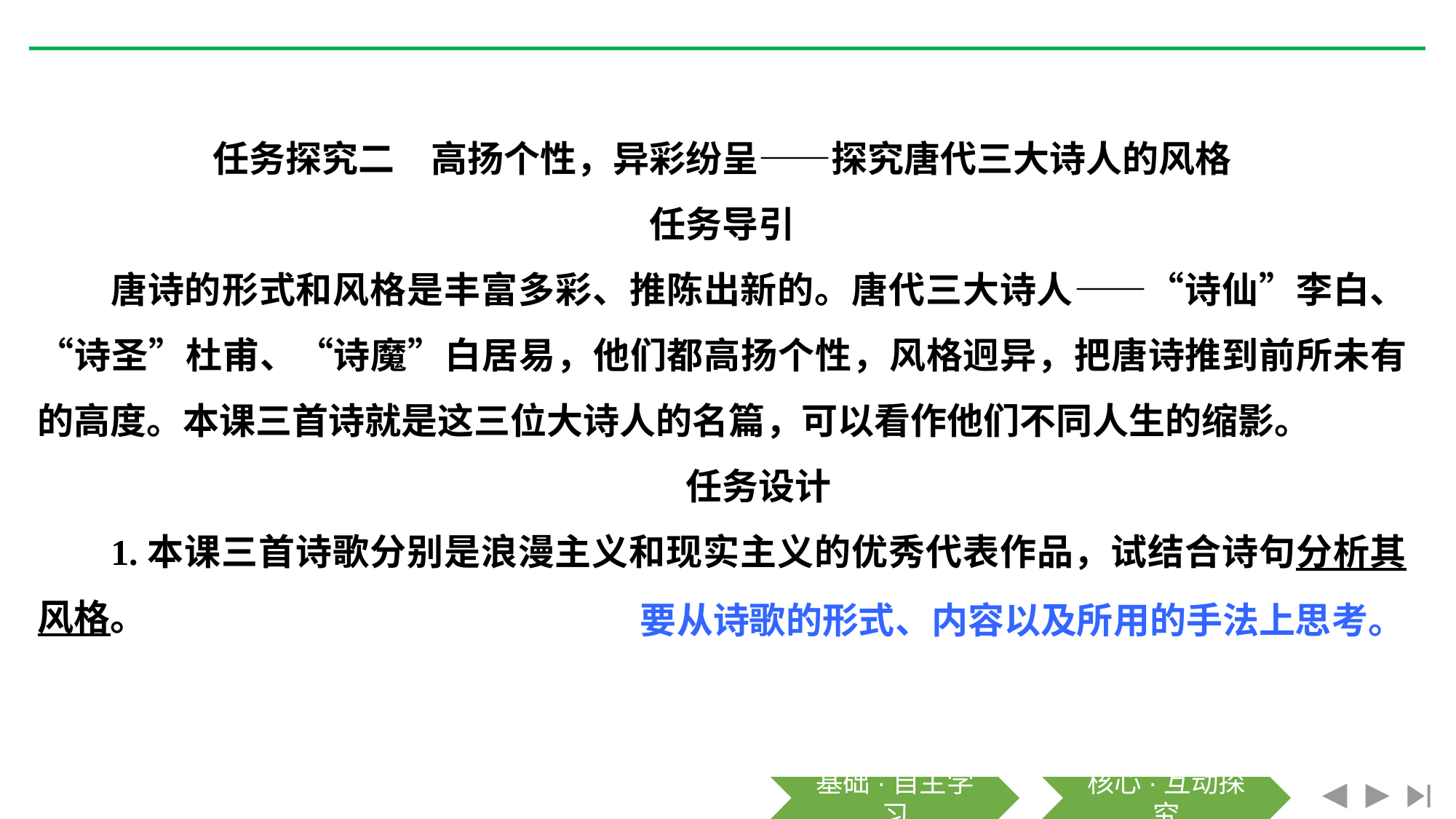

任务探究二　高扬个性，异彩纷呈——探究唐代三大诗人的风格
任务导引
唐诗的形式和风格是丰富多彩、推陈出新的。唐代三大诗人——“诗仙”李白、“诗圣”杜甫、“诗魔”白居易，他们都高扬个性，风格迥异，把唐诗推到前所未有的高度。本课三首诗就是这三位大诗人的名篇，可以看作他们不同人生的缩影。
任务设计
1.本课三首诗歌分别是浪漫主义和现实主义的优秀代表作品，试结合诗句分析其风格。
要从诗歌的形式、内容以及所用的手法上思考。